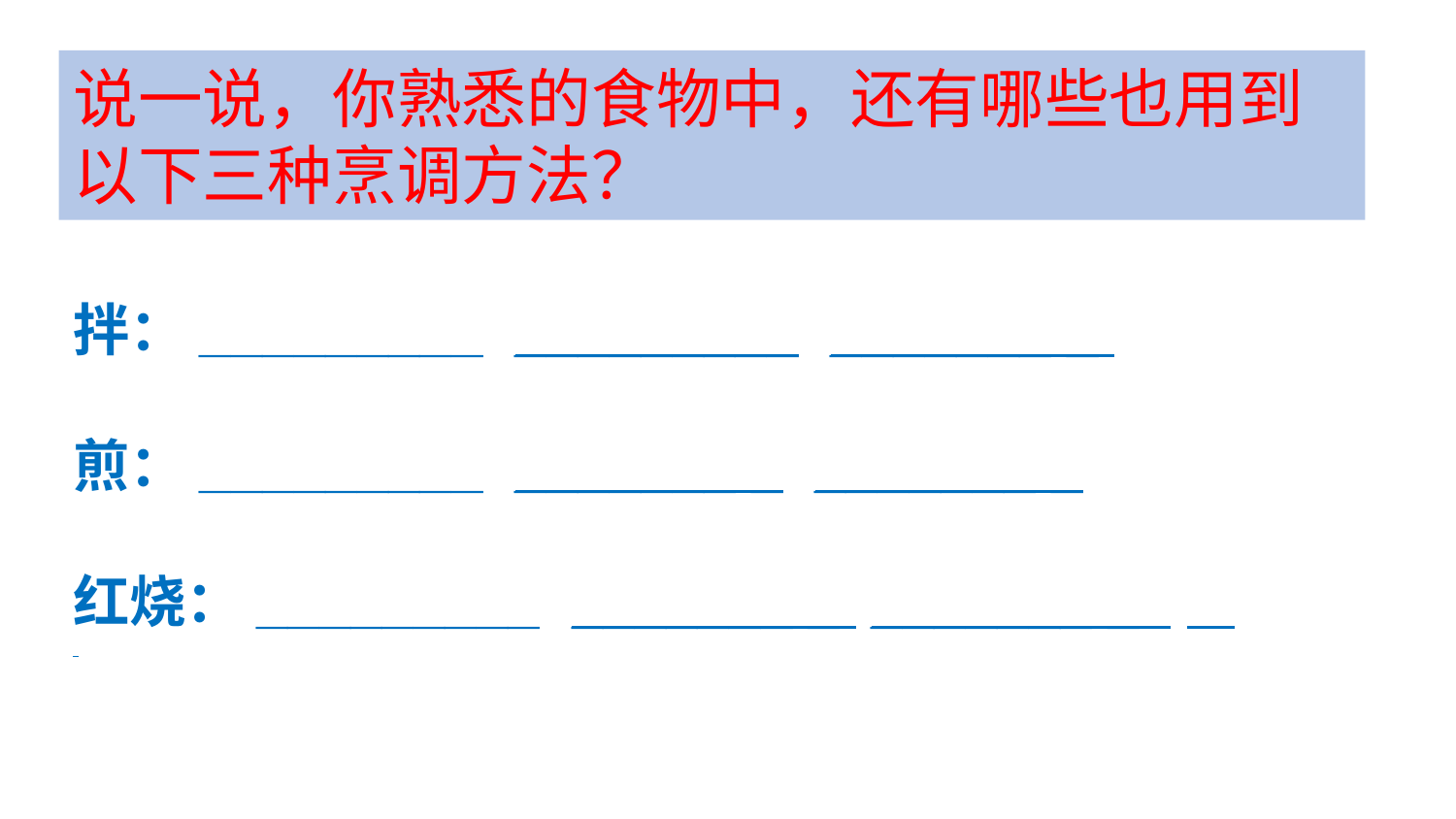

说一说，你熟悉的食物中，还有哪些也用到以下三种烹调方法？
拌：_________  _________  _______ _

煎：_________  _______ _  _______ _

红烧：_________  _______ _  _______ _